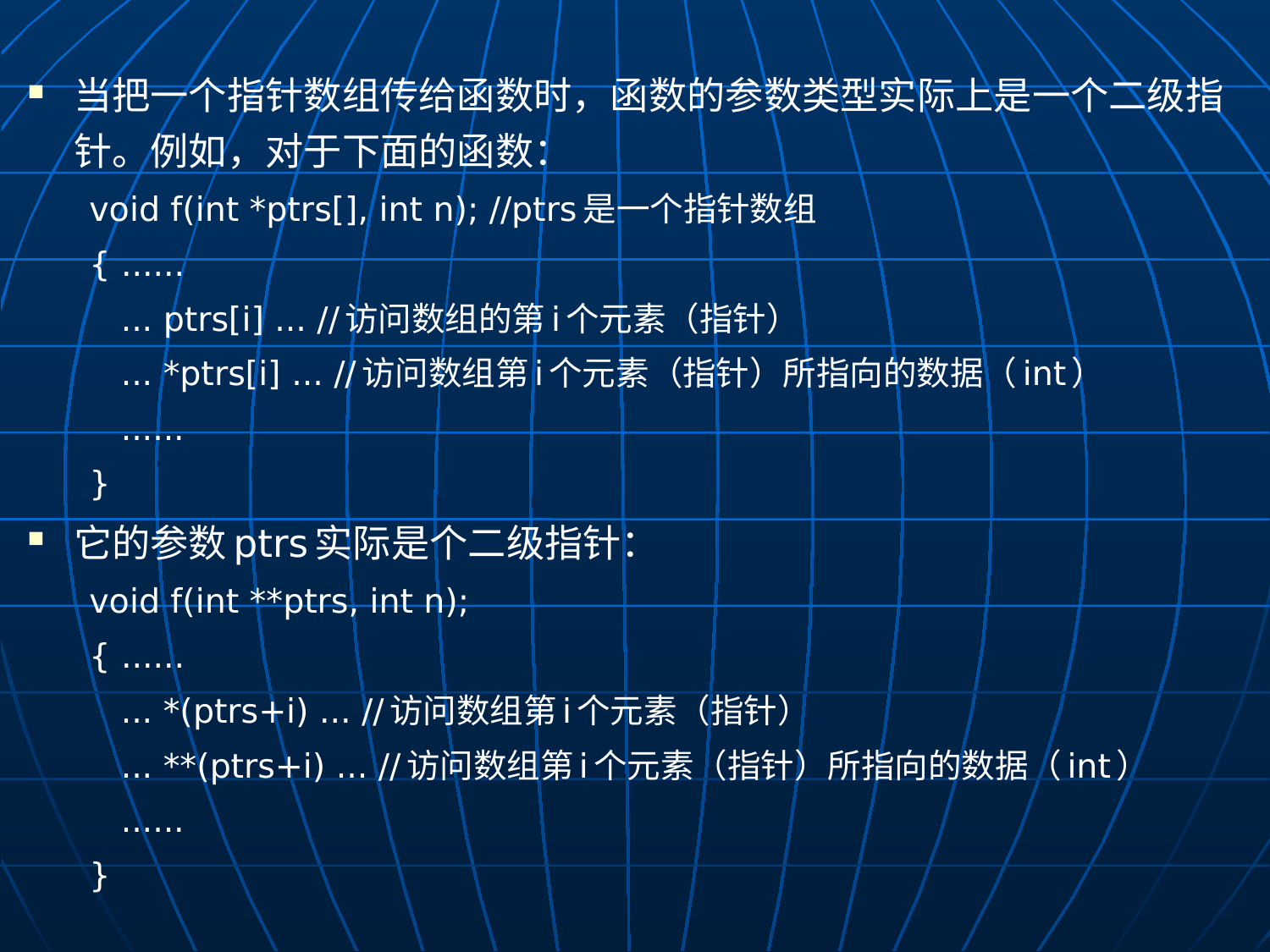

当把一个指针数组传给函数时，函数的参数类型实际上是一个二级指针。例如，对于下面的函数：
void f(int *ptrs[], int n); //ptrs是一个指针数组
{ ......
   ... ptrs[i] ... //访问数组的第i个元素（指针）
   ... *ptrs[i] ... //访问数组第i个元素（指针）所指向的数据（int）
   ......
}
它的参数ptrs实际是个二级指针：
void f(int **ptrs, int n);
{ ......
   ... *(ptrs+i) ... //访问数组第i个元素（指针）
   ... **(ptrs+i) ... //访问数组第i个元素（指针）所指向的数据（int）
   ......
}